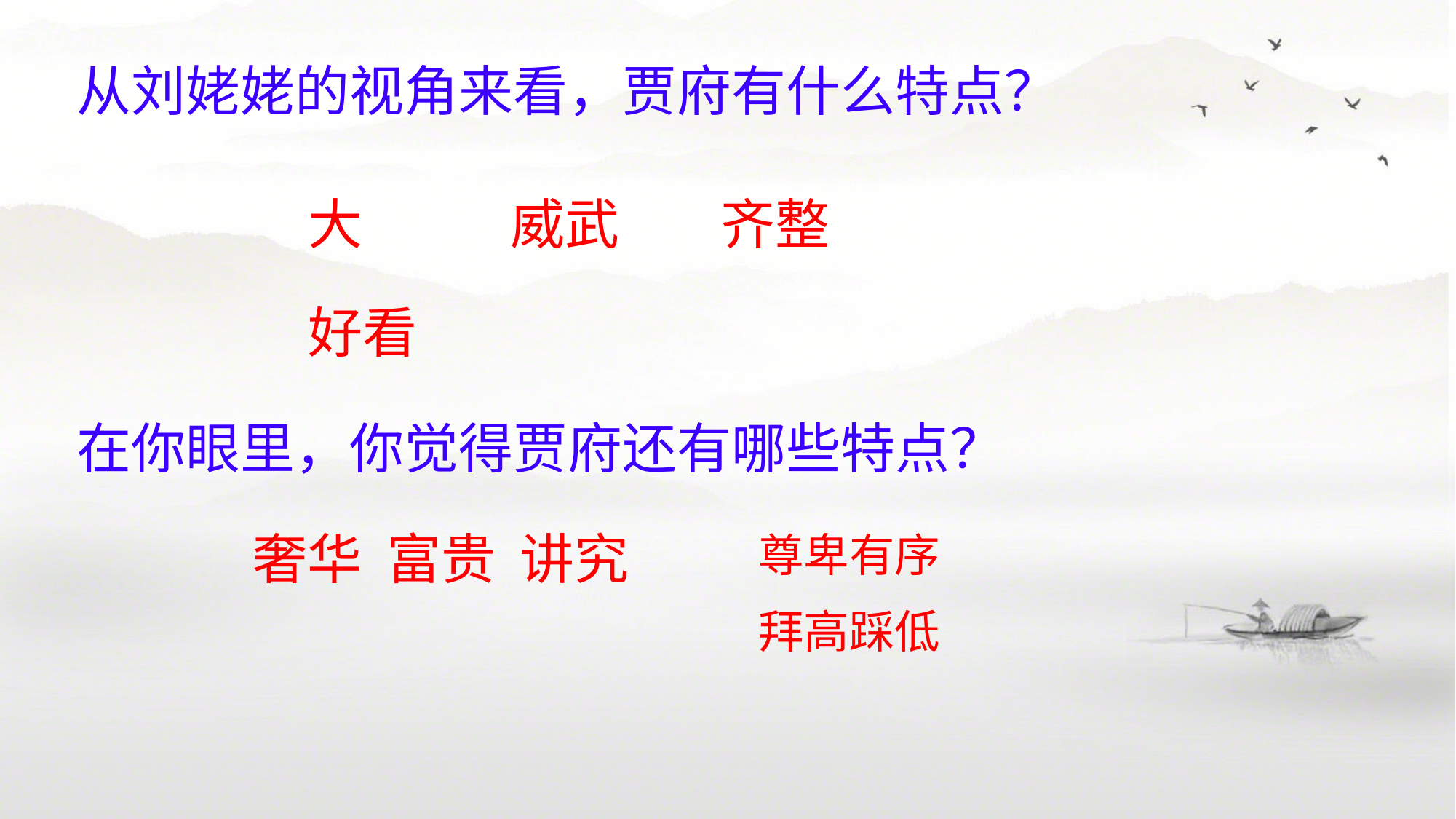

从刘姥姥的视角来看，贾府有什么特点？
威武
大
齐整
好看
在你眼里，你觉得贾府还有哪些特点？
奢华  富贵  讲究
尊卑有序
拜高踩低